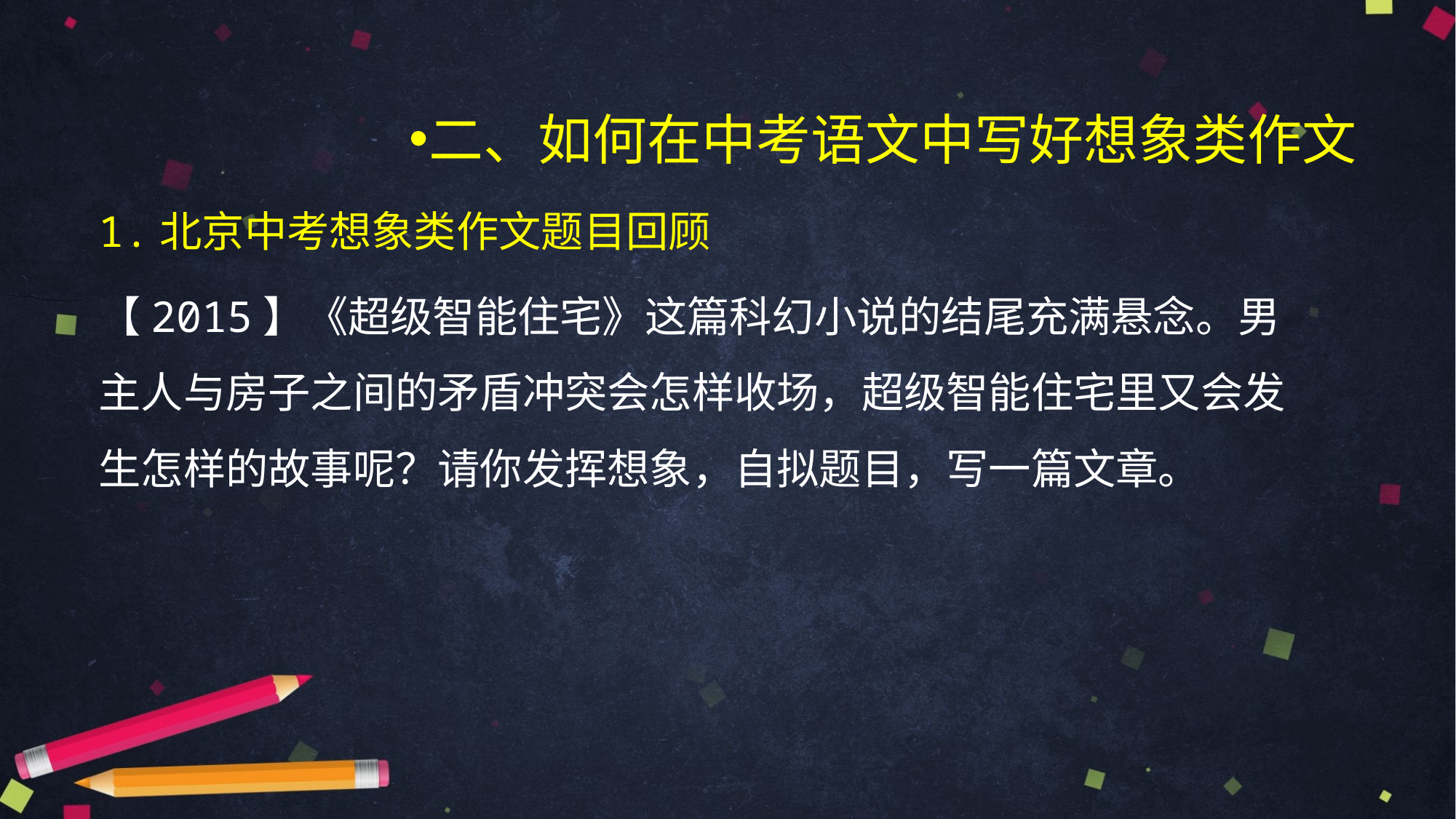

二、如何在中考语文中写好想象类作文
1.北京中考想象类作文题目回顾
【2015】《超级智能住宅》这篇科幻小说的结尾充满悬念。男主人与房子之间的矛盾冲突会怎样收场，超级智能住宅里又会发生怎样的故事呢？请你发挥想象，自拟题目，写一篇文章。